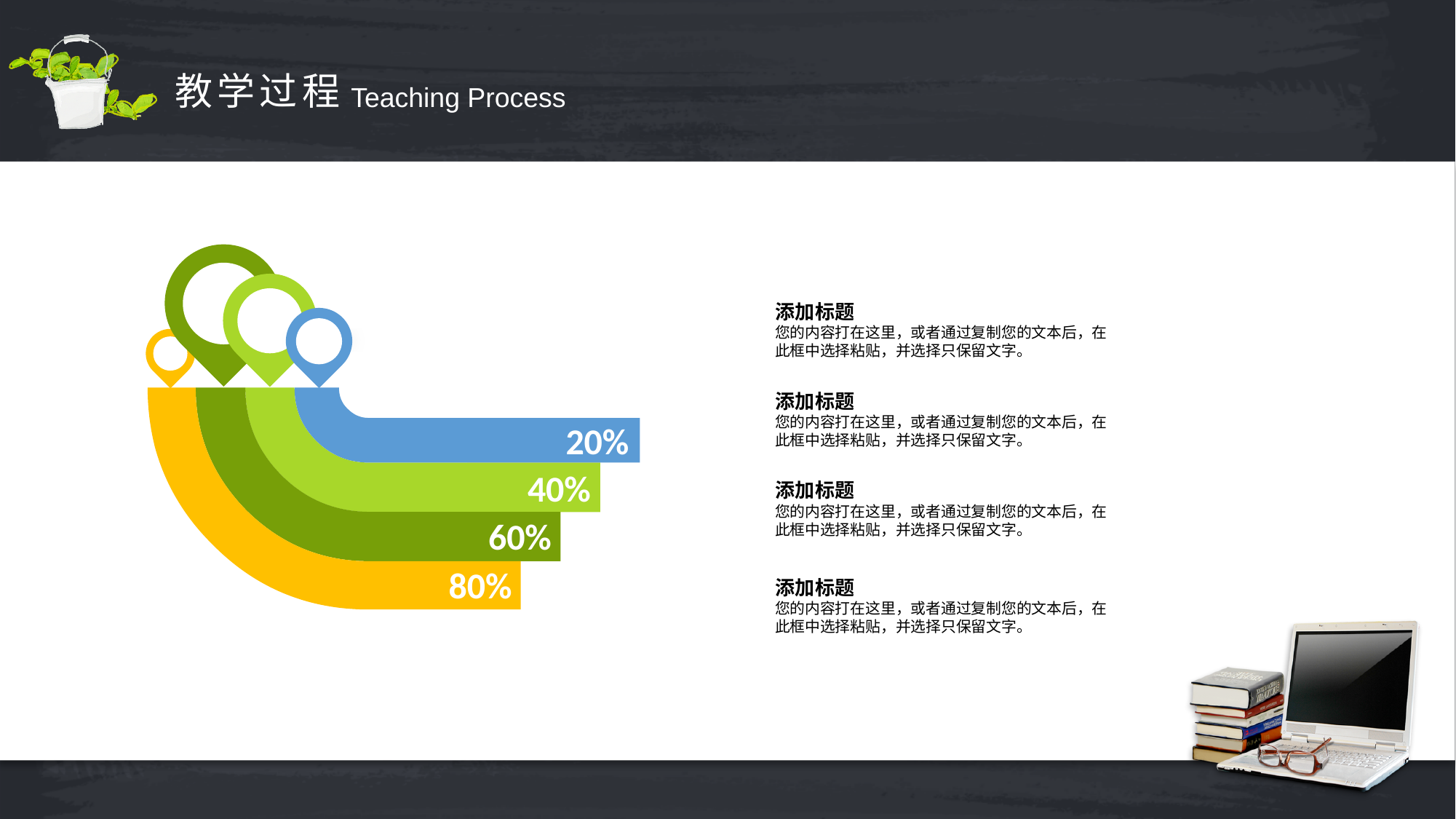

教学过程
Teaching Process

添加标题
您的内容打在这里，或者通过复制您的文本后，在此框中选择粘贴，并选择只保留文字。

添加标题
您的内容打在这里，或者通过复制您的文本后，在此框中选择粘贴，并选择只保留文字。

20%
40%
添加标题
您的内容打在这里，或者通过复制您的文本后，在此框中选择粘贴，并选择只保留文字。

60%
80%
添加标题
您的内容打在这里，或者通过复制您的文本后，在此框中选择粘贴，并选择只保留文字。